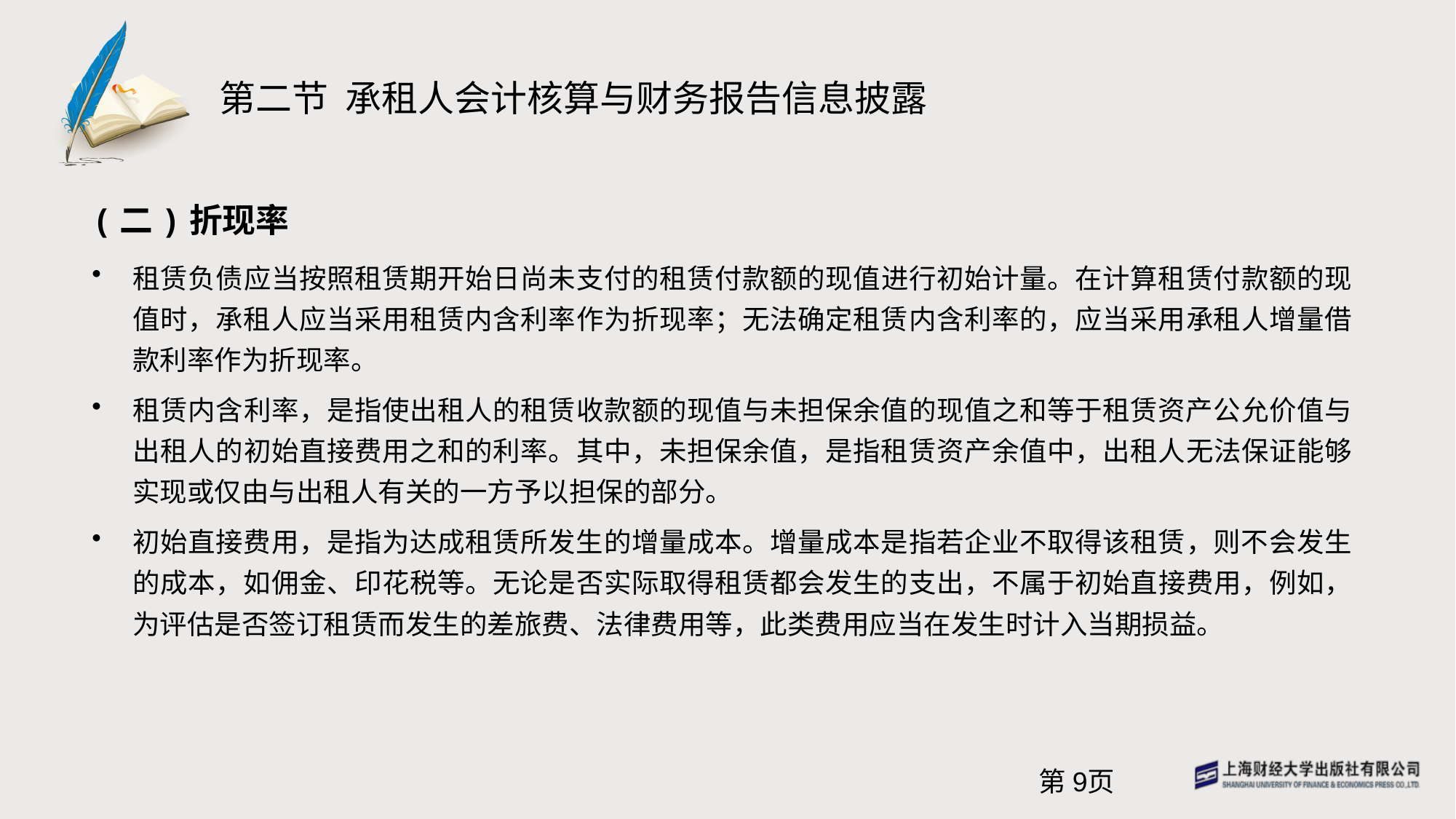

# 第二节  承租人会计核算与财务报告信息披露
(二)折现率
租赁负债应当按照租赁期开始日尚未支付的租赁付款额的现值进行初始计量。在计算租赁付款额的现值时，承租人应当采用租赁内含利率作为折现率；无法确定租赁内含利率的，应当采用承租人增量借款利率作为折现率。
租赁内含利率，是指使出租人的租赁收款额的现值与未担保余值的现值之和等于租赁资产公允价值与出租人的初始直接费用之和的利率。其中，未担保余值，是指租赁资产余值中，出租人无法保证能够实现或仅由与出租人有关的一方予以担保的部分。
初始直接费用，是指为达成租赁所发生的增量成本。增量成本是指若企业不取得该租赁，则不会发生的成本，如佣金、印花税等。无论是否实际取得租赁都会发生的支出，不属于初始直接费用，例如，为评估是否签订租赁而发生的差旅费、法律费用等，此类费用应当在发生时计入当期损益。

9